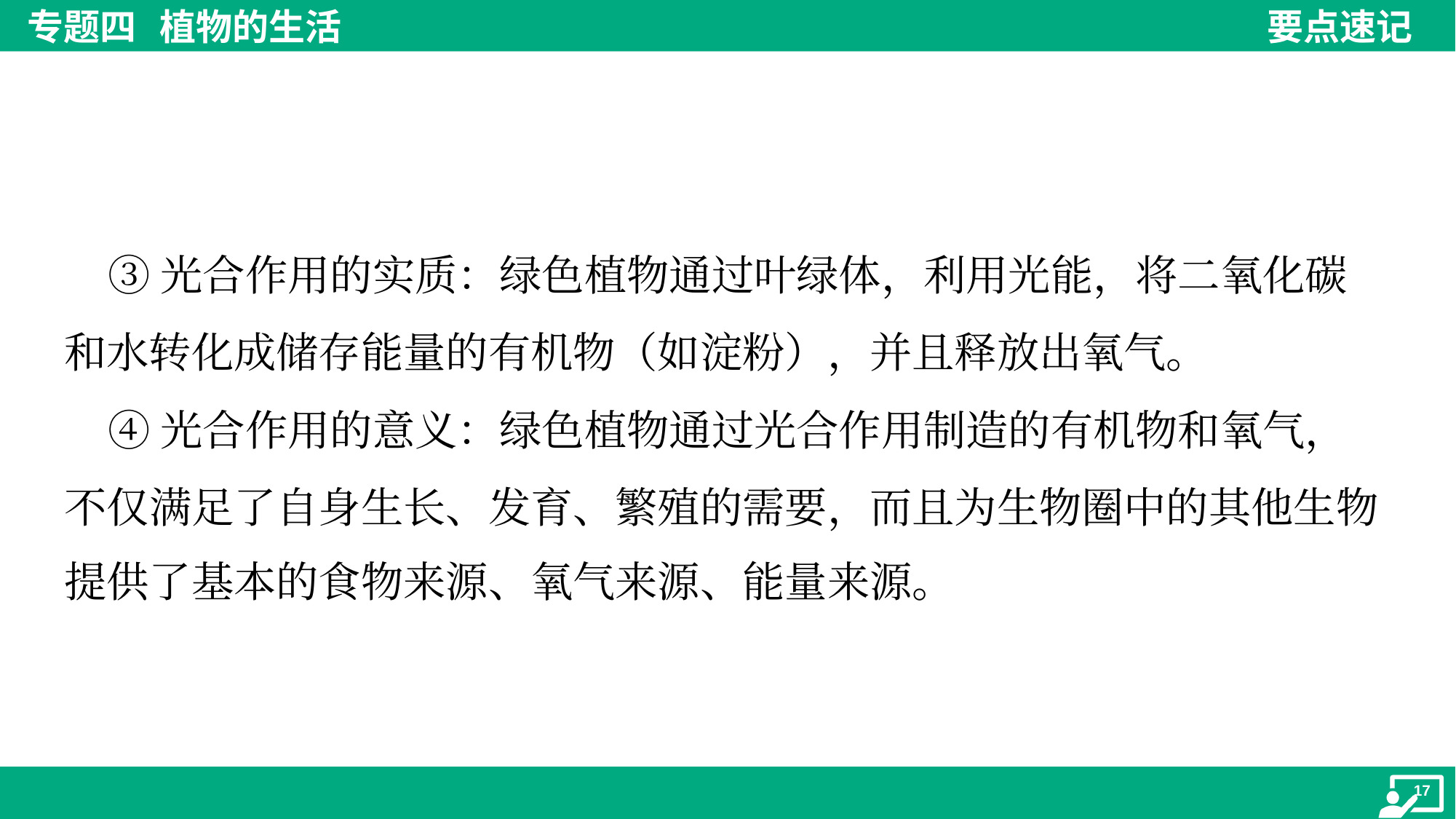

③光合作用的实质：绿色植物通过叶绿体，利用光能，将二氧化碳
和水转化成储存能量的有机物（如淀粉），并且释放出氧气。
    ④光合作用的意义：绿色植物通过光合作用制造的有机物和氧气，
不仅满足了自身生长、发育、繁殖的需要，而且为生物圈中的其他生物
提供了基本的食物来源、氧气来源、能量来源。